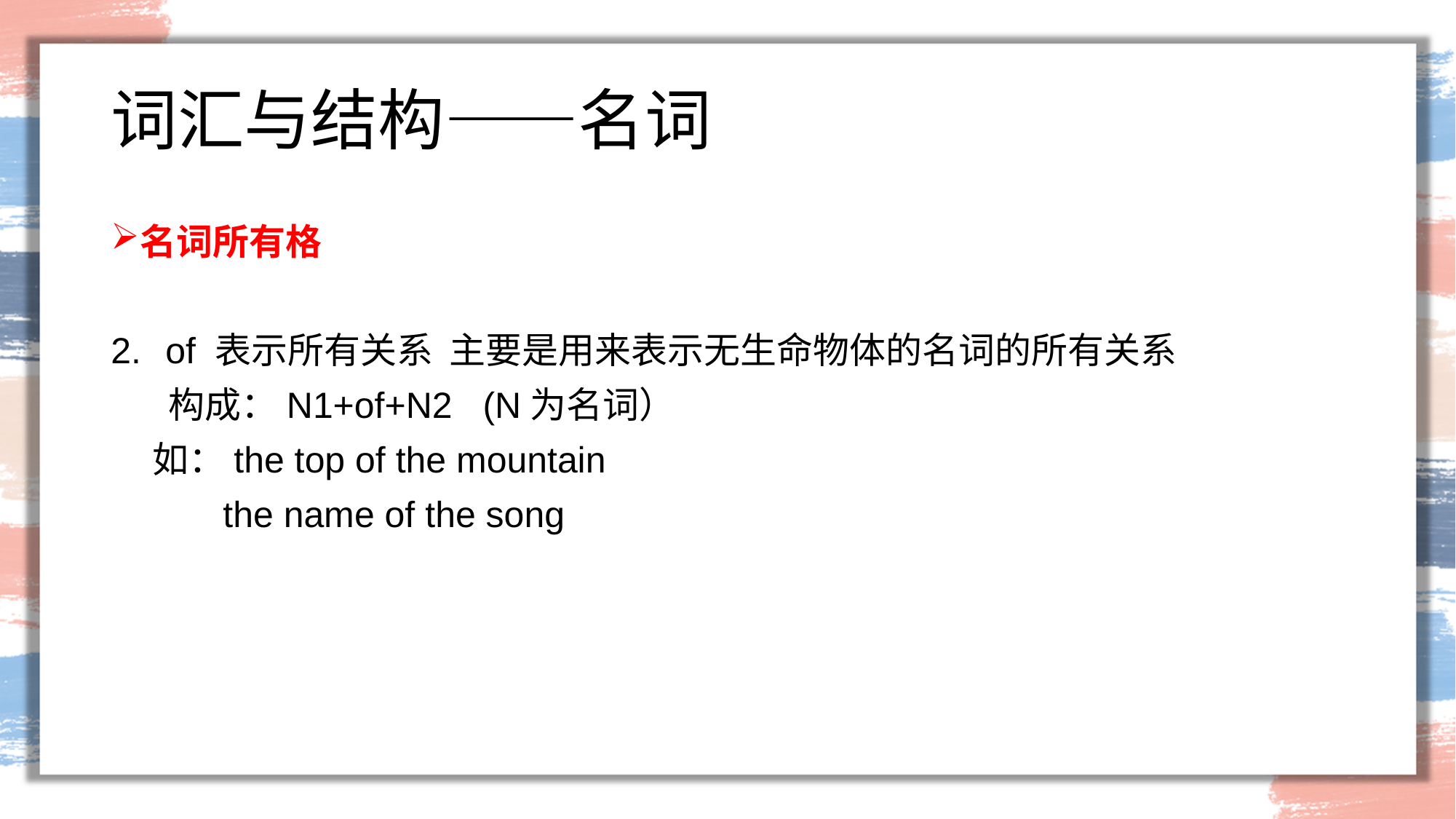

# 词汇与结构——名词
名词所有格

of 表示所有关系  主要是用来表示无生命物体的名词的所有关系
      构成：N1+of+N2   (N为名词）
    如：the top of the mountain
           the name of the song